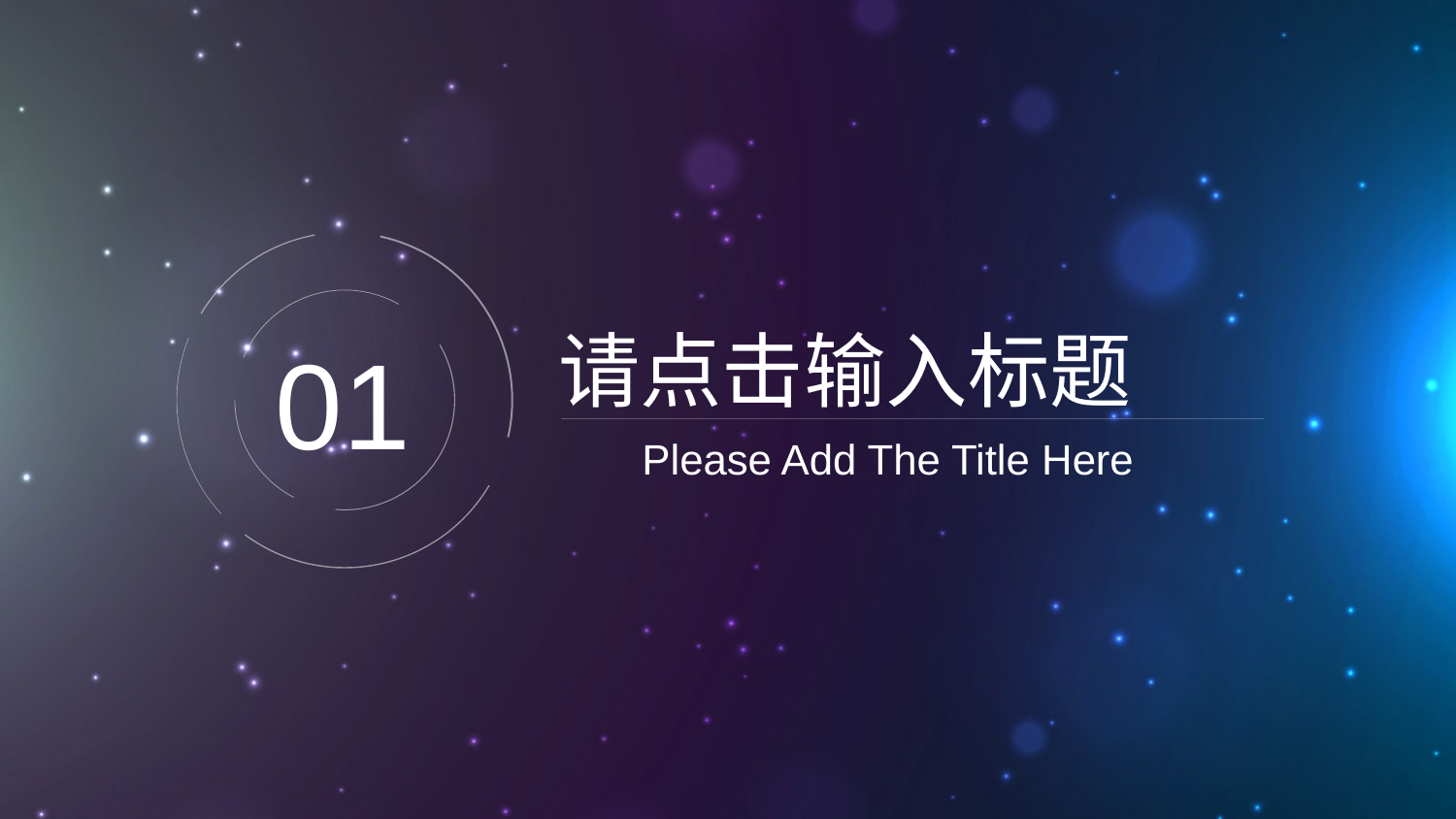

请点击输入标题
01
Please Add The Title Here